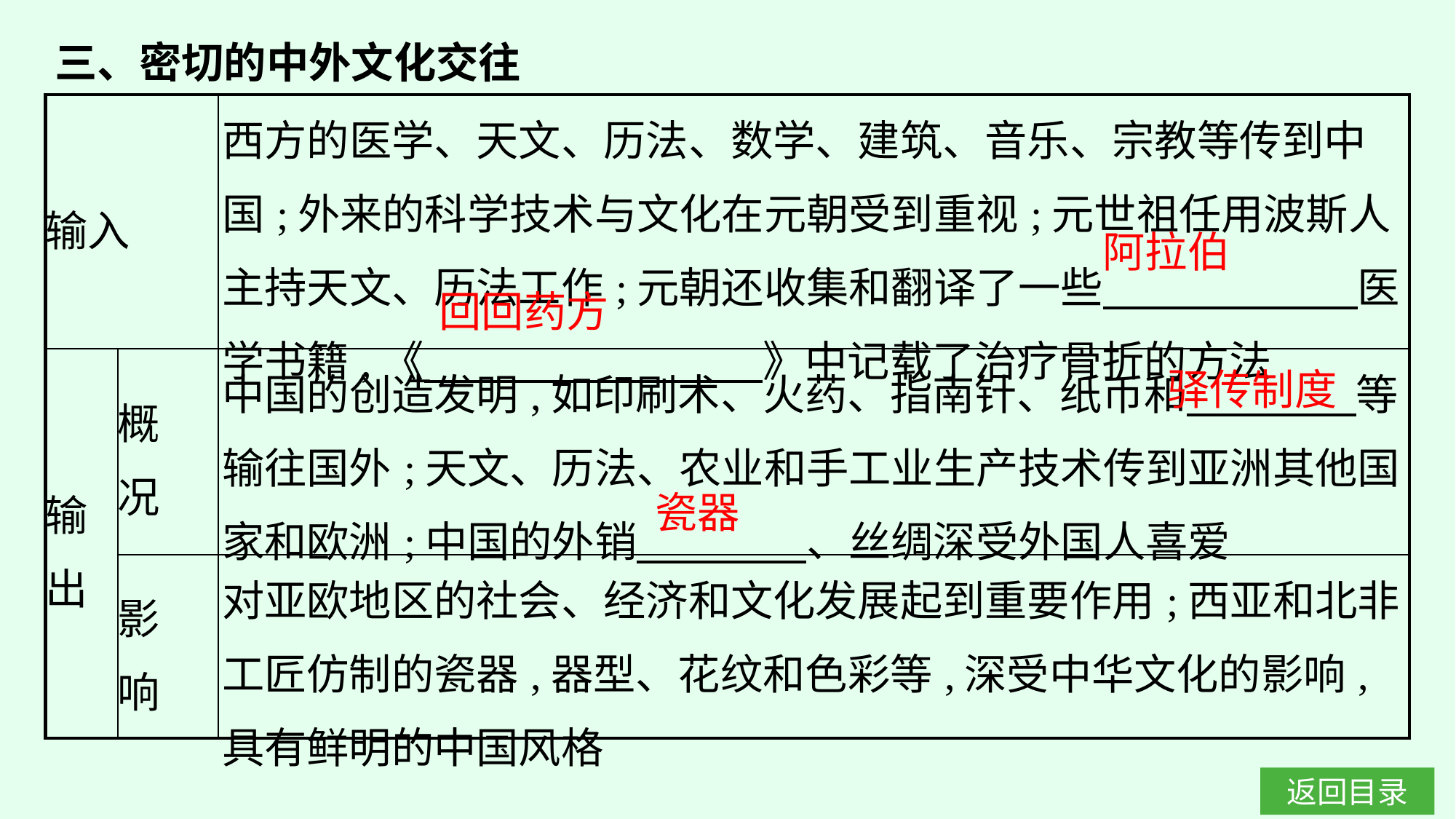

三、密切的中外文化交往
| 输入 |  | 西方的医学、天文、历法、数学、建筑、音乐、宗教等传到中国;外来的科学技术与文化在元朝受到重视;元世祖任用波斯人主持天文、历法工作;元朝还收集和翻译了一些　　　　　　医学书籍,《　　　　　　　　》中记载了治疗骨折的方法 |
| --- | --- | --- |
| 输 出 | 概 况 | 中国的创造发明,如印刷术、火药、指南针、纸币和　　　　等输往国外;天文、历法、农业和手工业生产技术传到亚洲其他国家和欧洲;中国的外销　　　　、丝绸深受外国人喜爱 |
|  | 影 响 | 对亚欧地区的社会、经济和文化发展起到重要作用;西亚和北非工匠仿制的瓷器,器型、花纹和色彩等,深受中华文化的影响,具有鲜明的中国风格 |
阿拉伯
回回药方
驿传制度
瓷器